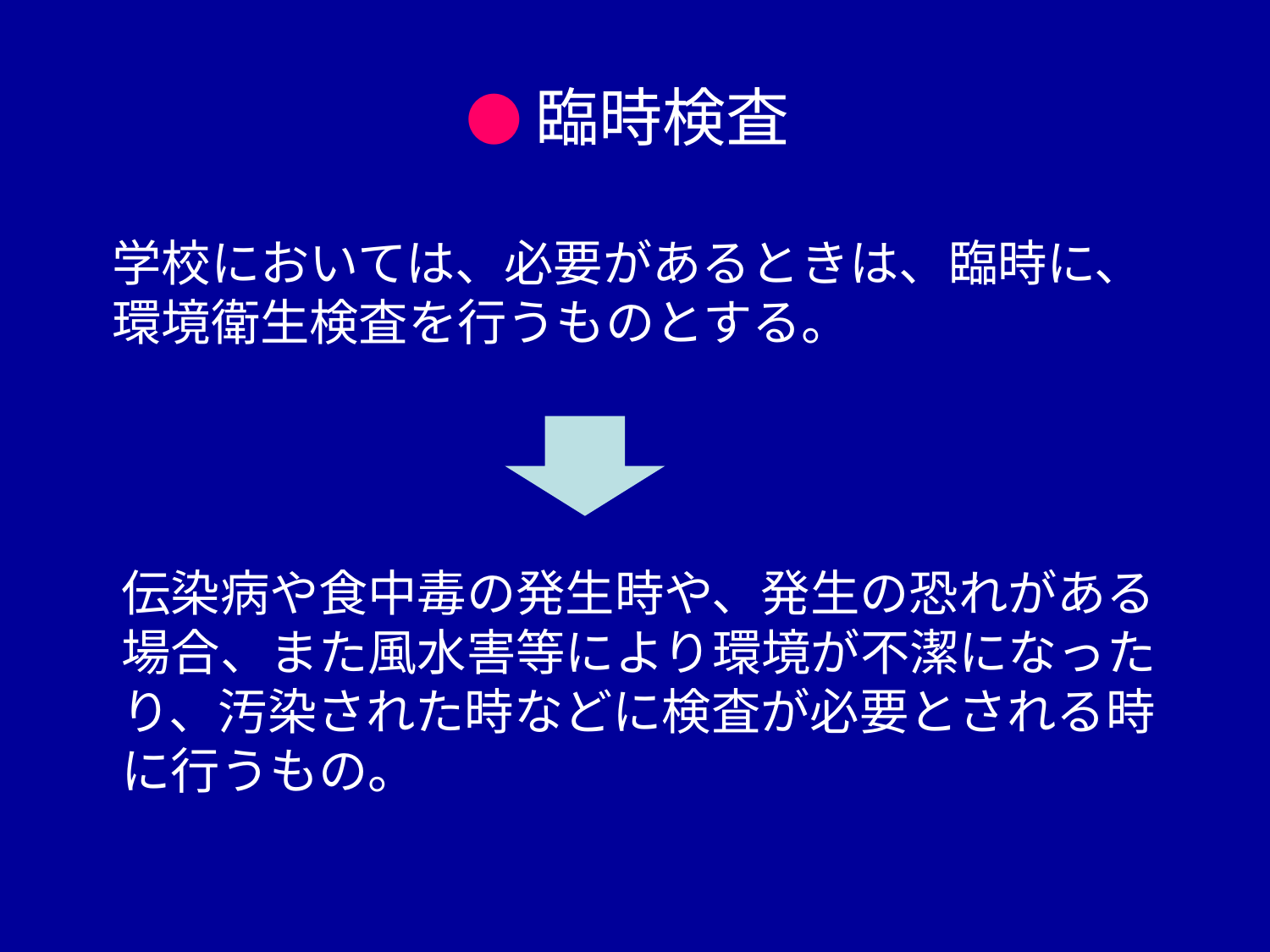

●臨時検査
学校においては、必要があるときは、臨時に、環境衛生検査を行うものとする。

伝染病や食中毒の発生時や、発生の恐れがある場合、また風水害等により環境が不潔になったり、汚染された時などに検査が必要とされる時に行うもの。